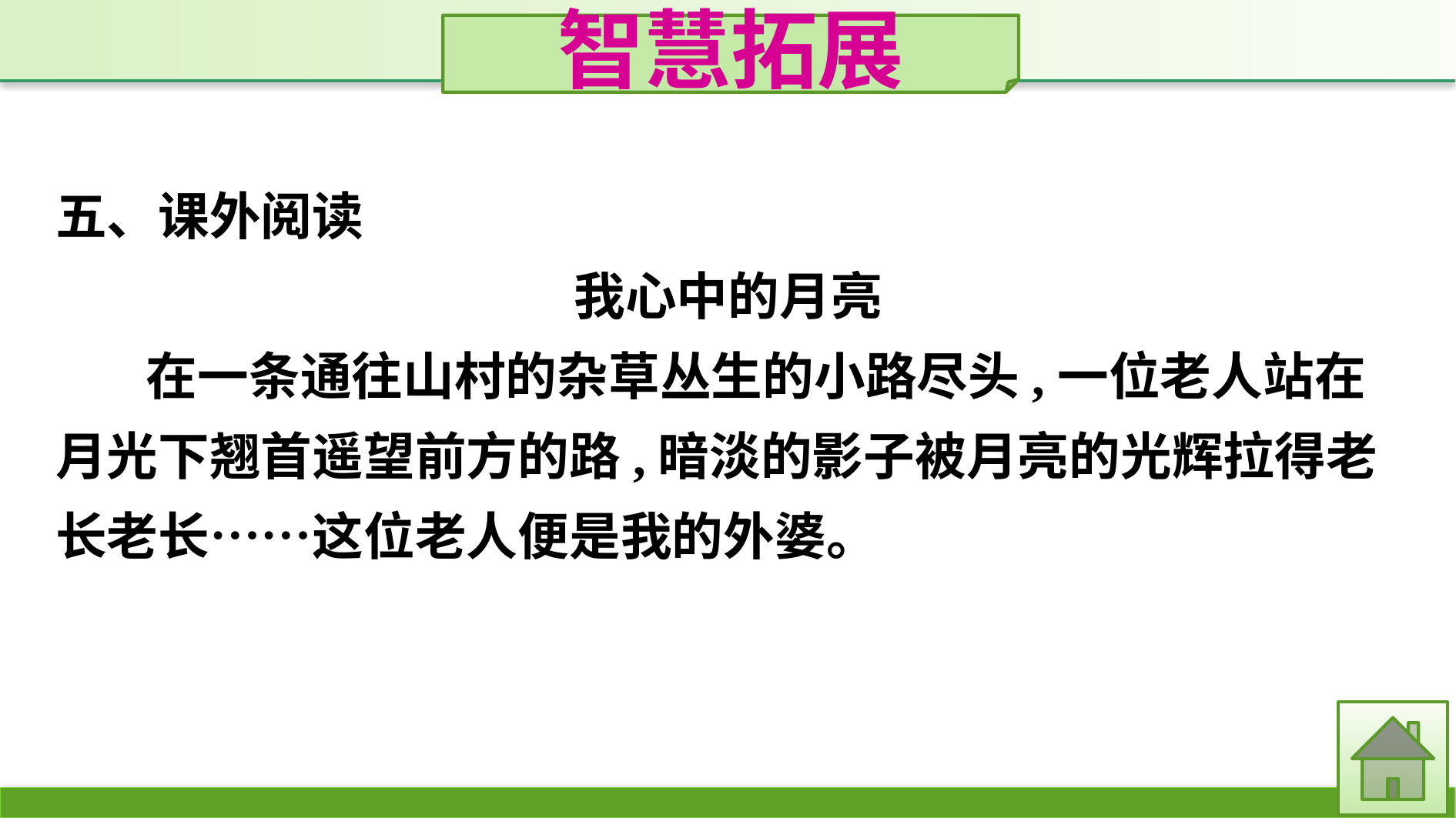

智慧拓展
五、课外阅读
我心中的月亮
在一条通往山村的杂草丛生的小路尽头,一位老人站在月光下翘首遥望前方的路,暗淡的影子被月亮的光辉拉得老长老长……这位老人便是我的外婆。